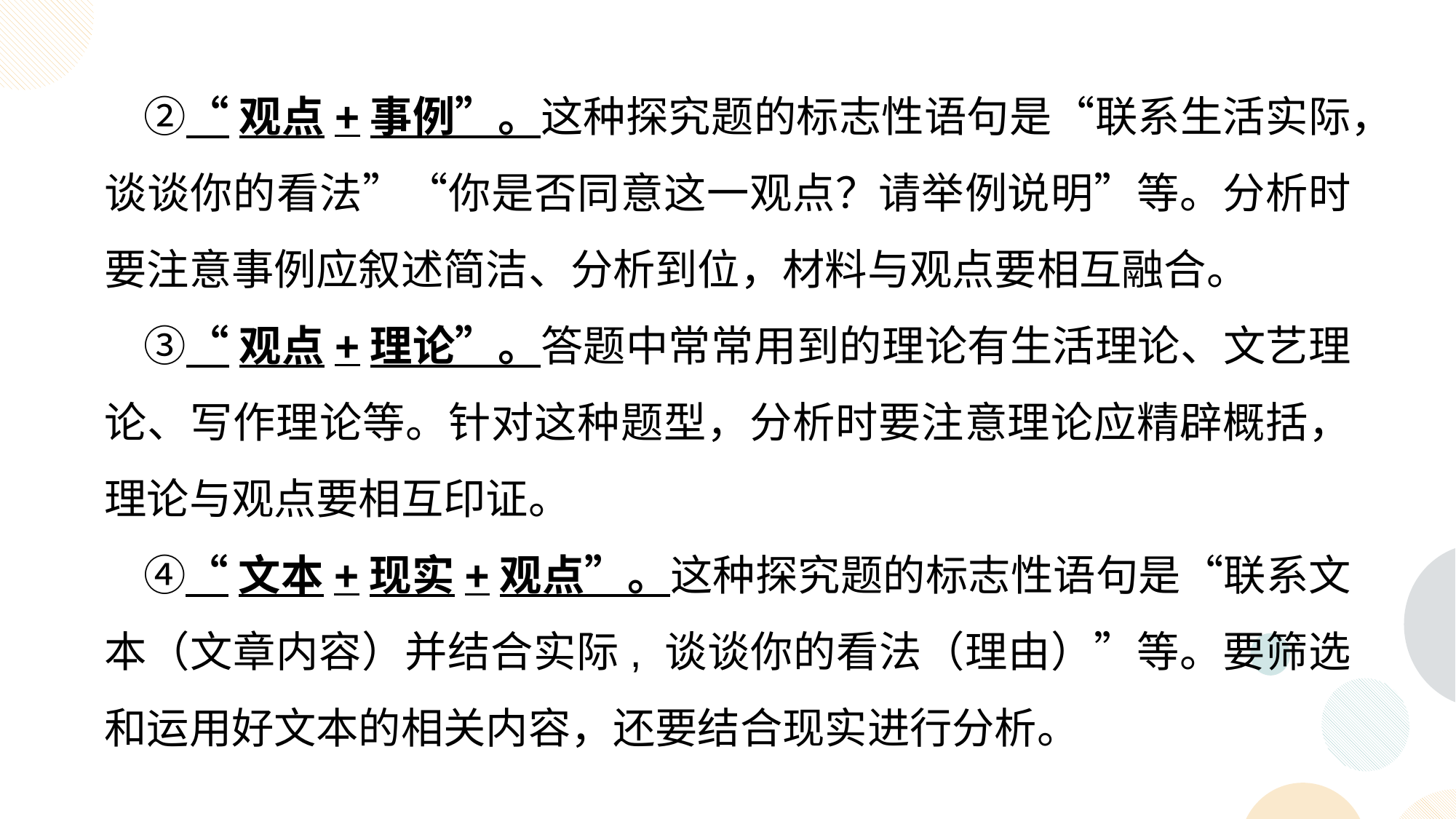

②“观点+事例”。这种探究题的标志性语句是“联系生活实际，谈谈你的看法”“你是否同意这一观点？请举例说明”等。分析时要注意事例应叙述简洁、分析到位，材料与观点要相互融合。
    ③“观点+理论”。答题中常常用到的理论有生活理论、文艺理论、写作理论等。针对这种题型，分析时要注意理论应精辟概括，理论与观点要相互印证。
    ④“文本+现实+观点”。这种探究题的标志性语句是“联系文本（文章内容）并结合实际, 谈谈你的看法（理由）”等。要筛选和运用好文本的相关内容，还要结合现实进行分析。